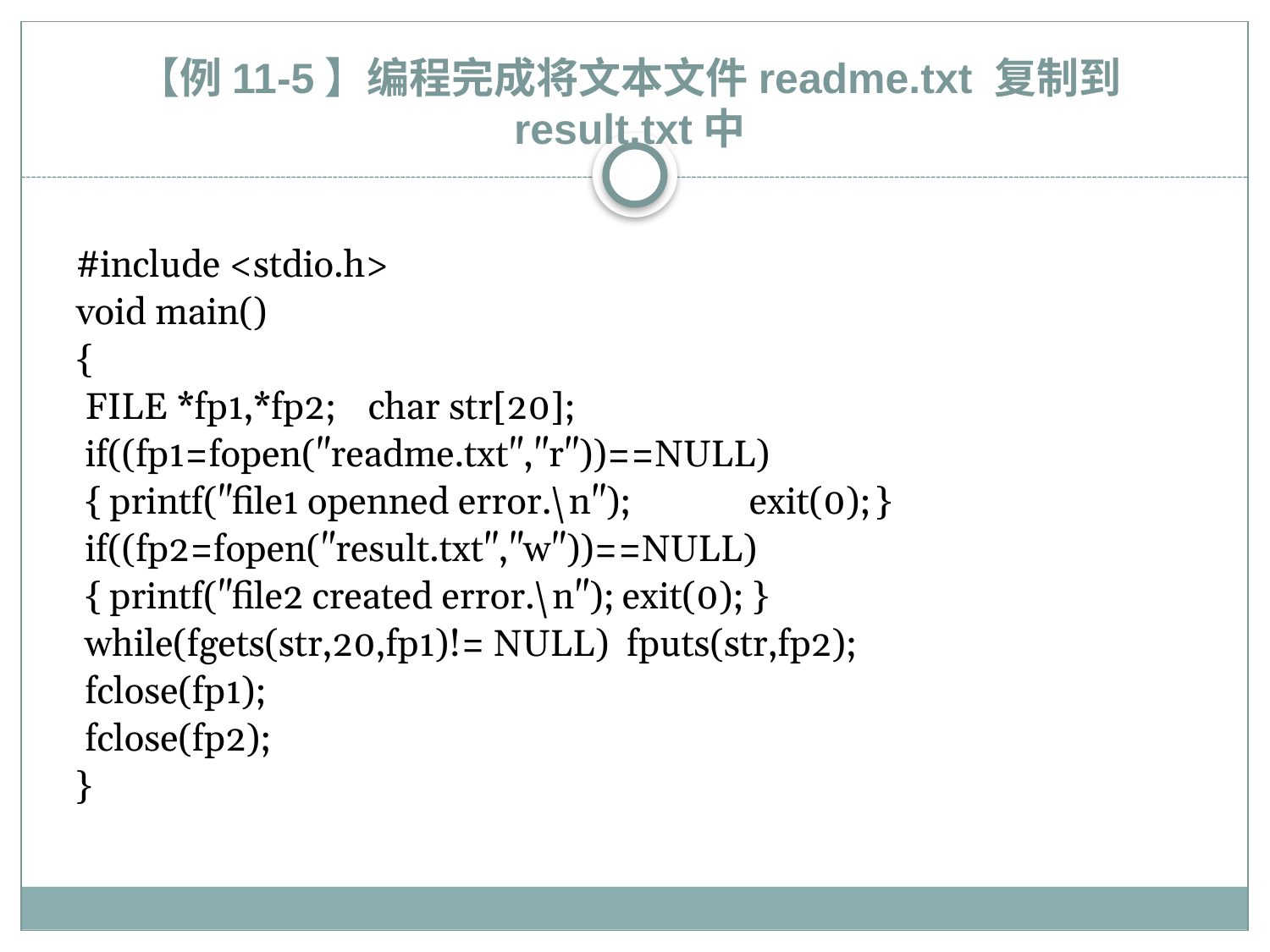

# 【例11-5】编程完成将文本文件readme.txt 复制到result.txt中
#include <stdio.h>
void main()
{
 FILE *fp1,*fp2;	char str[20];
 if((fp1=fopen("readme.txt","r"))==NULL)
 { printf("file1 openned error.\n");	exit(0);	}
 if((fp2=fopen("result.txt","w"))==NULL)
 { printf("file2 created error.\n");	exit(0); }
 while(fgets(str,20,fp1)!= NULL)  fputs(str,fp2);
 fclose(fp1);
 fclose(fp2);
}